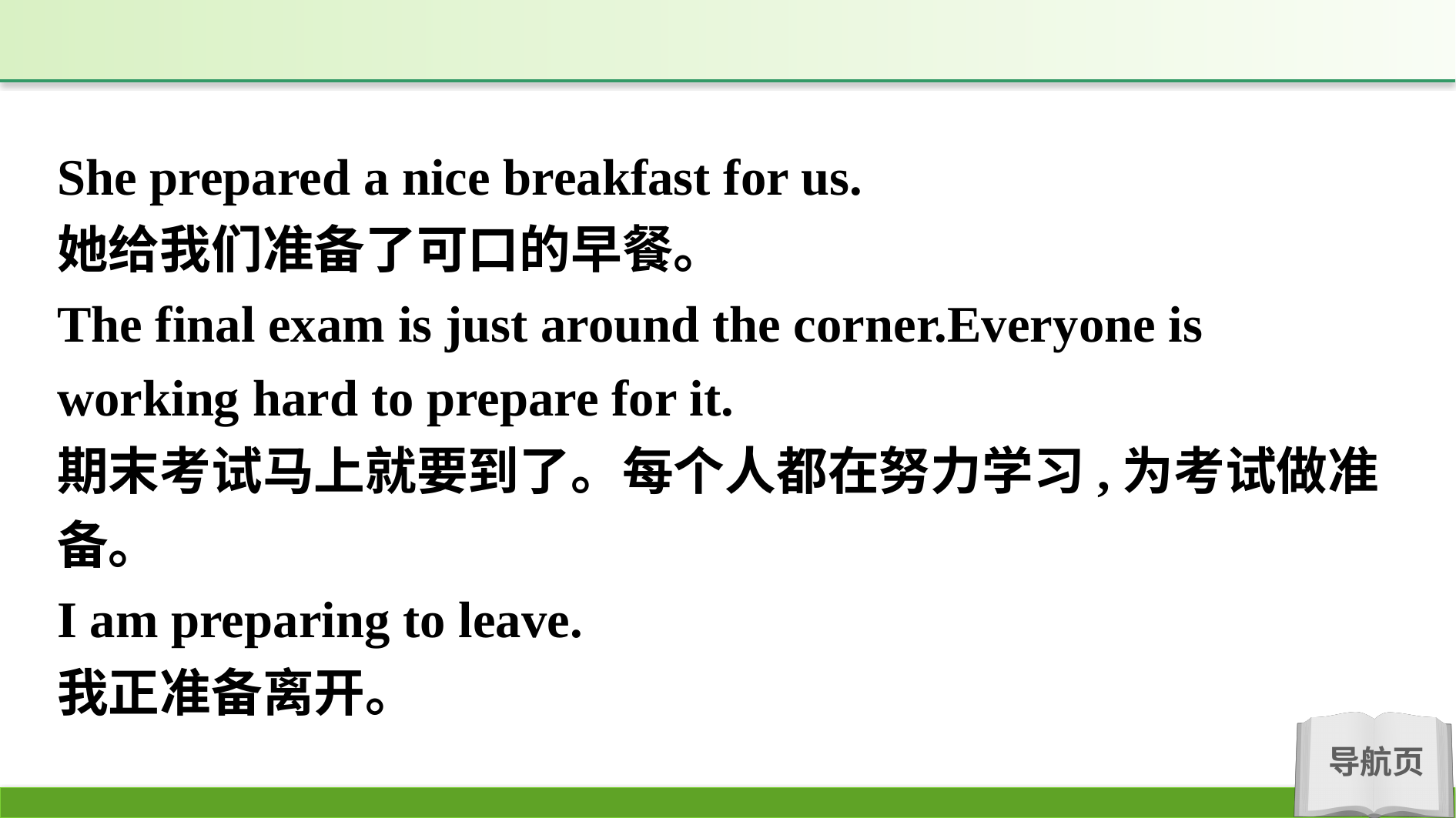

She prepared a nice breakfast for us.
她给我们准备了可口的早餐。
The final exam is just around the corner.Everyone is working hard to prepare for it.
期末考试马上就要到了。每个人都在努力学习,为考试做准备。
I am preparing to leave.
我正准备离开。